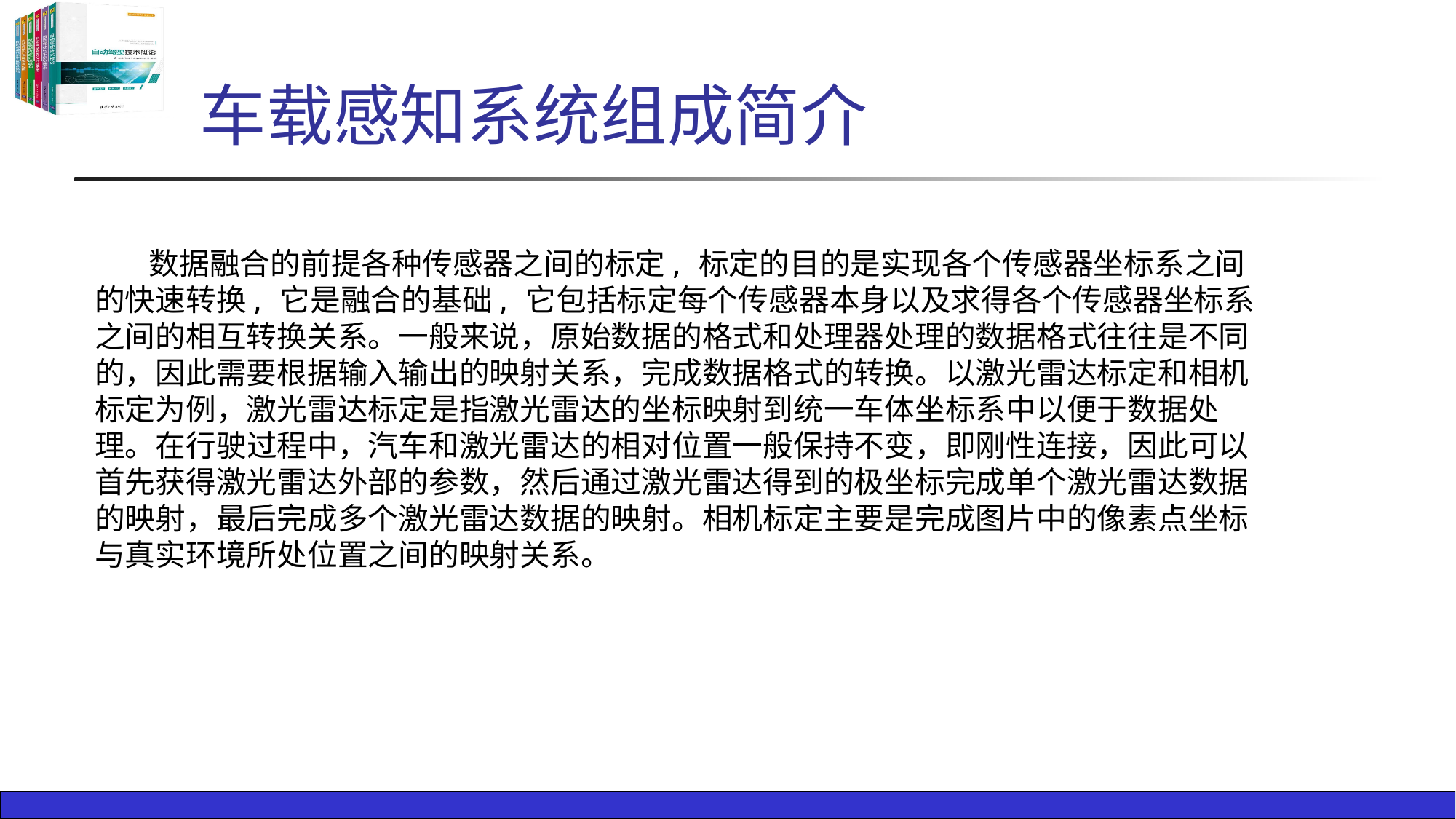

# 车载感知系统组成简介
       数据融合的前提各种传感器之间的标定, 标定的目的是实现各个传感器坐标系之间的快速转换, 它是融合的基础, 它包括标定每个传感器本身以及求得各个传感器坐标系之间的相互转换关系。一般来说，原始数据的格式和处理器处理的数据格式往往是不同的，因此需要根据输入输出的映射关系，完成数据格式的转换。以激光雷达标定和相机标定为例，激光雷达标定是指激光雷达的坐标映射到统一车体坐标系中以便于数据处理。在行驶过程中，汽车和激光雷达的相对位置一般保持不变，即刚性连接，因此可以首先获得激光雷达外部的参数，然后通过激光雷达得到的极坐标完成单个激光雷达数据的映射，最后完成多个激光雷达数据的映射。相机标定主要是完成图片中的像素点坐标与真实环境所处位置之间的映射关系。